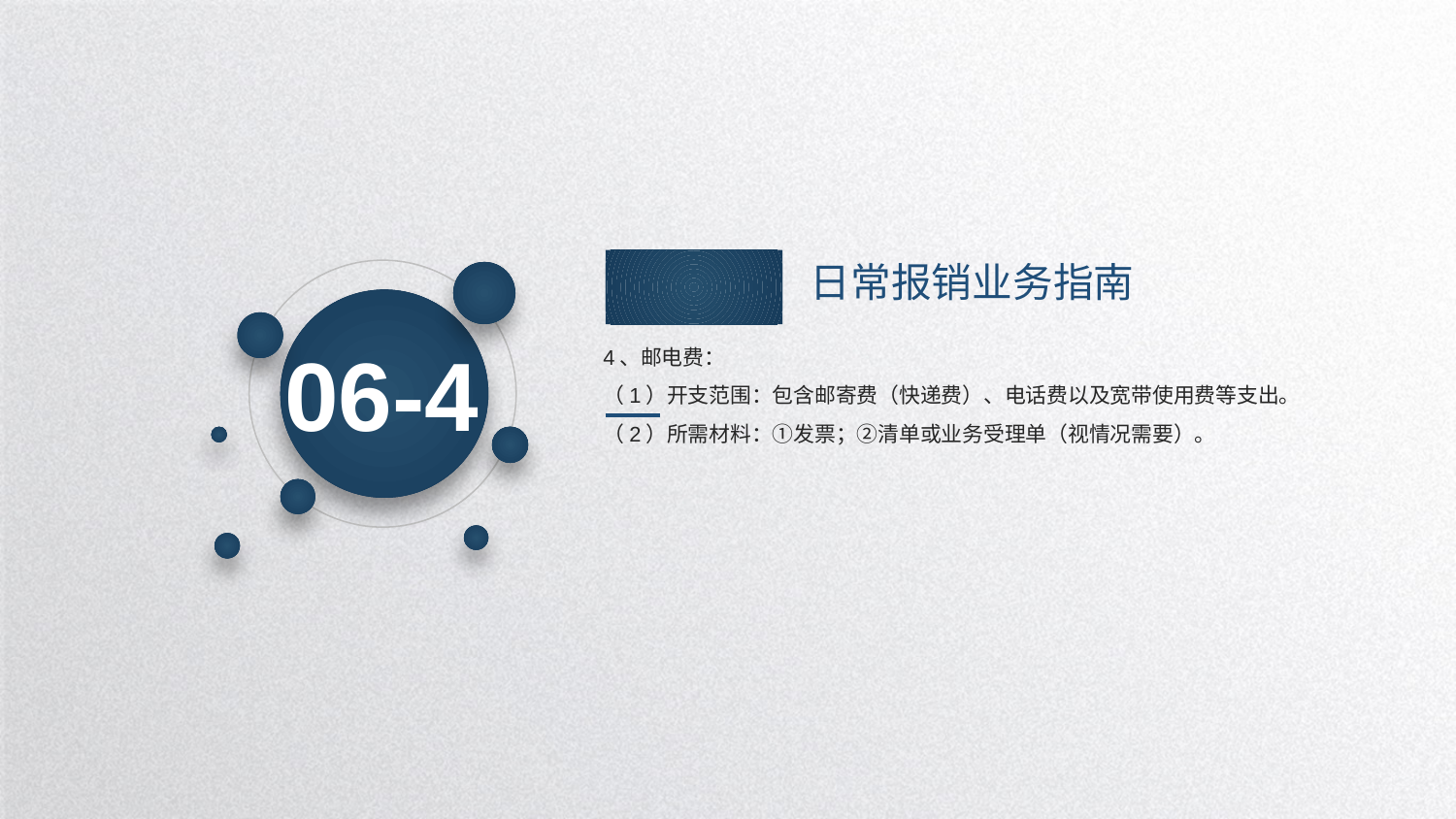

日常报销业务指南

06-4

4、邮电费：
（1）开支范围：包含邮寄费（快递费）、电话费以及宽带使用费等支出。
（2）所需材料：①发票；②清单或业务受理单（视情况需要）。